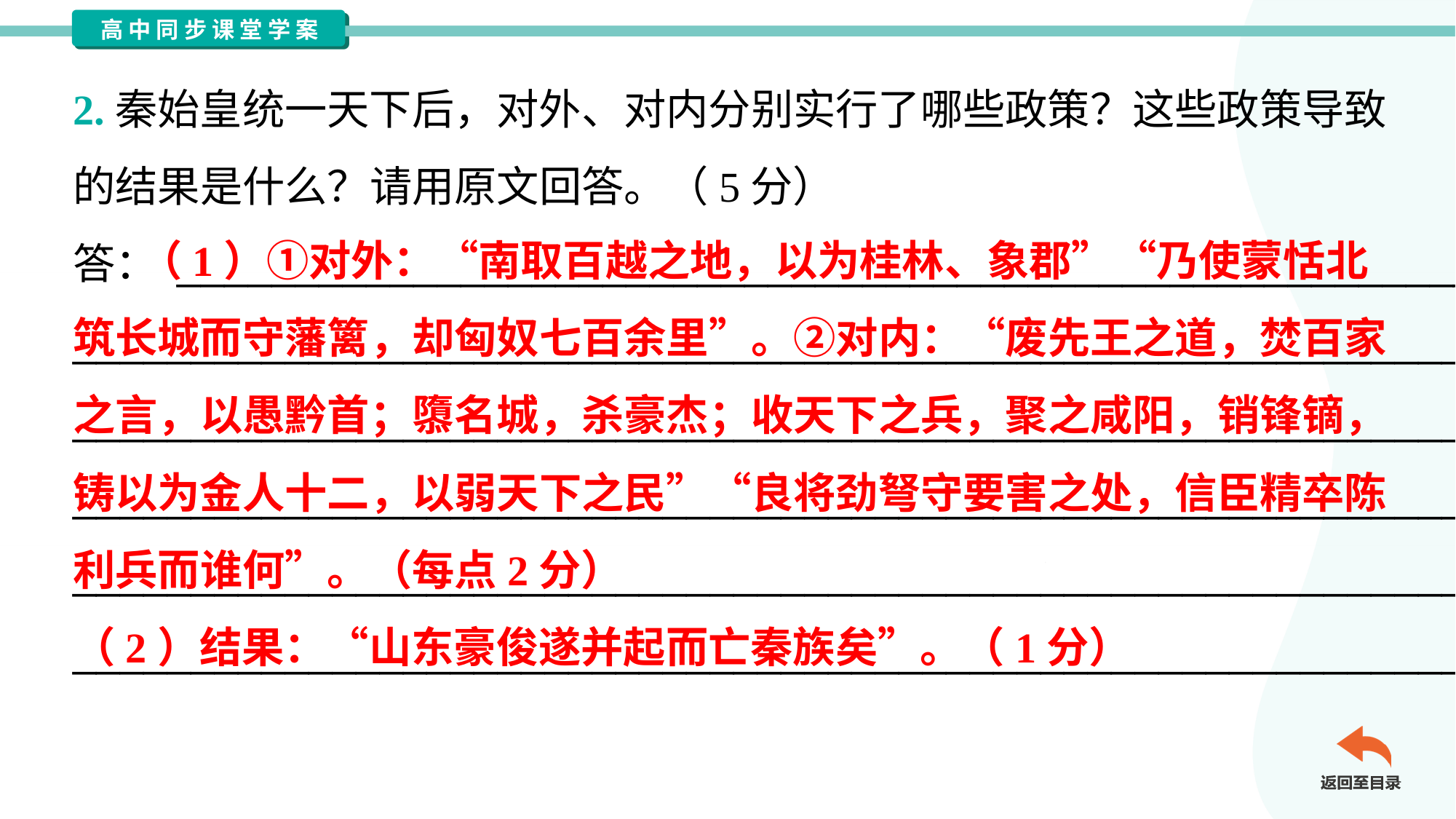

2.秦始皇统一天下后，对外、对内分别实行了哪些政策？这些政策导致
的结果是什么？请用原文回答。（5分）
答： ________________________________________________________
_____________________________________________________________
_____________________________________________________________
_____________________________________________________________
_____________________________________________________________
_____________________________________________________________
      （1）①对外：“南取百越之地，以为桂林、象郡”“乃使蒙恬北
筑长城而守藩篱，却匈奴七百余里”。②对内：“废先王之道，焚百家
之言，以愚黔首；隳名城，杀豪杰；收天下之兵，聚之咸阳，销锋镝，
铸以为金人十二，以弱天下之民”“良将劲弩守要害之处，信臣精卒陈
利兵而谁何”。（每点2分）
（2）结果：“山东豪俊遂并起而亡秦族矣”。（1分）